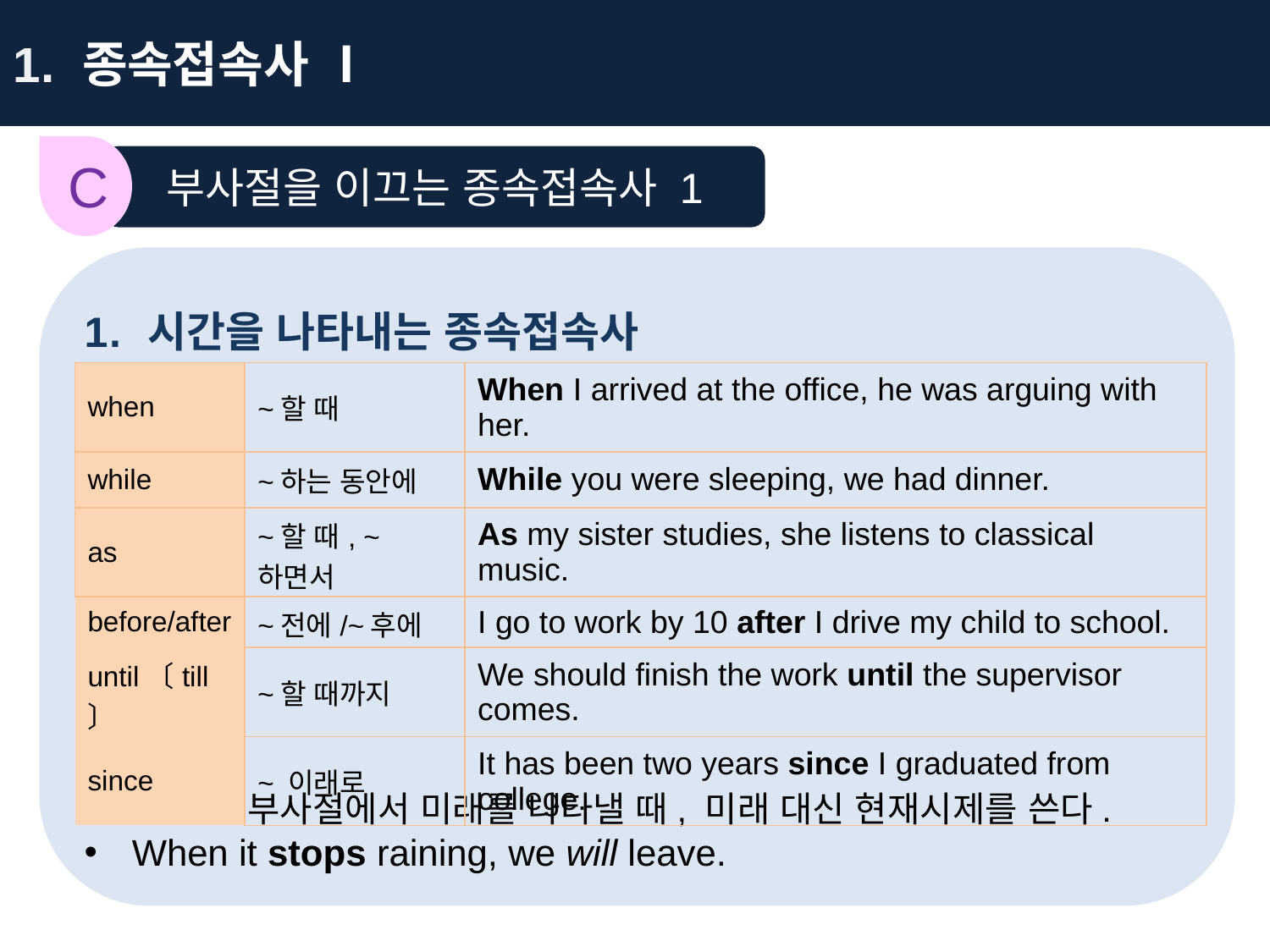

1. 종속접속사 Ⅰ

C
부사절을 이끄는 종속접속사 1
시간을 나타내는 종속접속사

cf. 시간의 부사절에서 미래를 나타낼 때, 미래 대신 현재시제를 쓴다.
When it stops raining, we will leave.
| when | ~할 때 | When I arrived at the office, he was arguing with her. |
| --- | --- | --- |
| while | ~하는 동안에 | While you were sleeping, we had dinner. |
| as | ~할 때, ~하면서 | As my sister studies, she listens to classical music. |
| before/after | ~전에/~후에 | I go to work by 10 after I drive my child to school. |
| until〔till〕 | ~할 때까지 | We should finish the work until the supervisor comes. |
| since | ~ 이래로 | It has been two years since I graduated from college. |